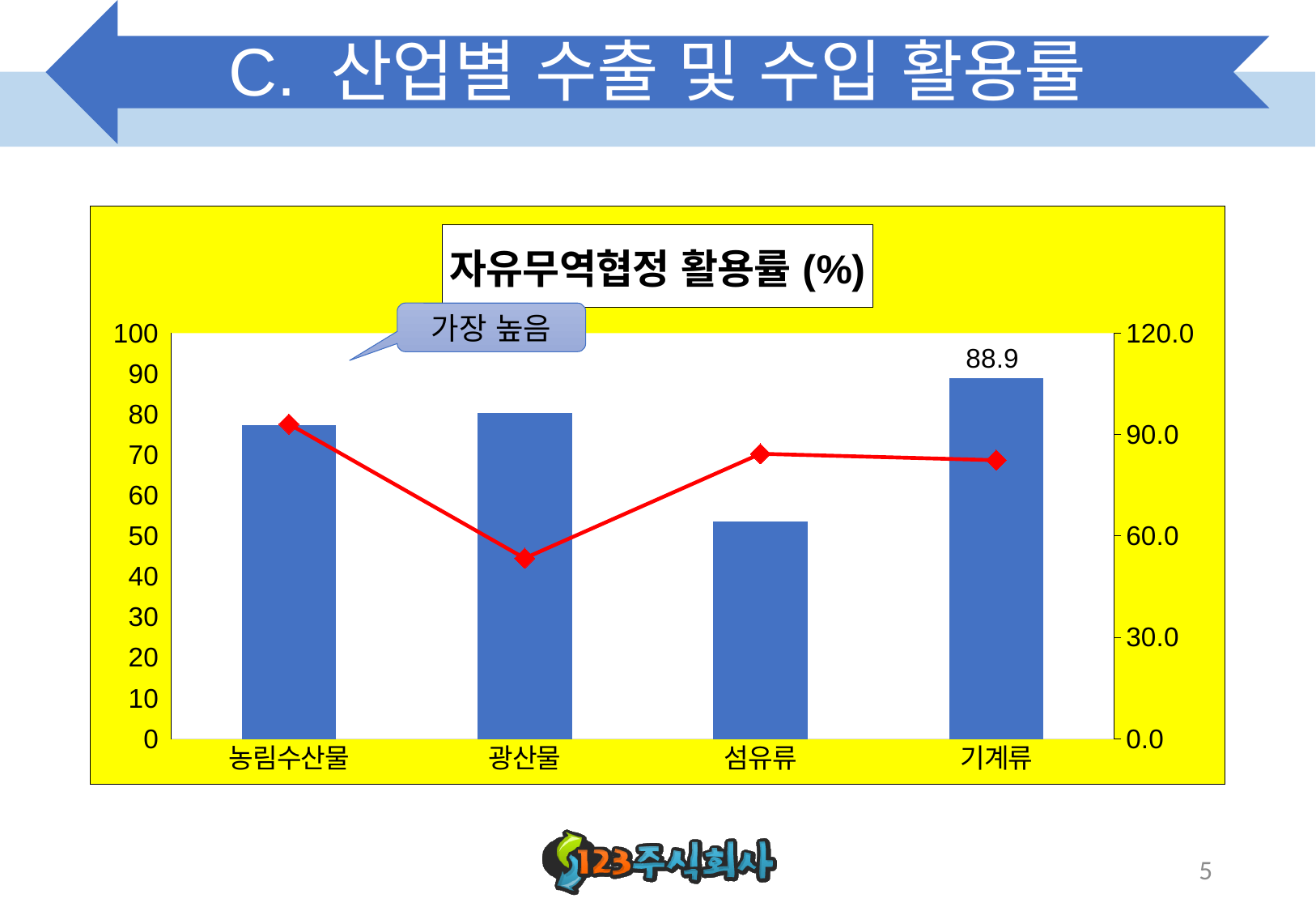

# C. 산업별 수출 및 수입 활용률

### Chart: 자유무역협정 활용률(%)

| Category | 수출 | 수입 |
|---|---|---|
| 농림수산물 | 77.3 | 93.1 |
| 광산물 | 80.3 | 53.4 |
| 섬유류 | 53.5 | 84.3 |
| 기계류 | 88.9 | 82.4 |
가장 높음
5